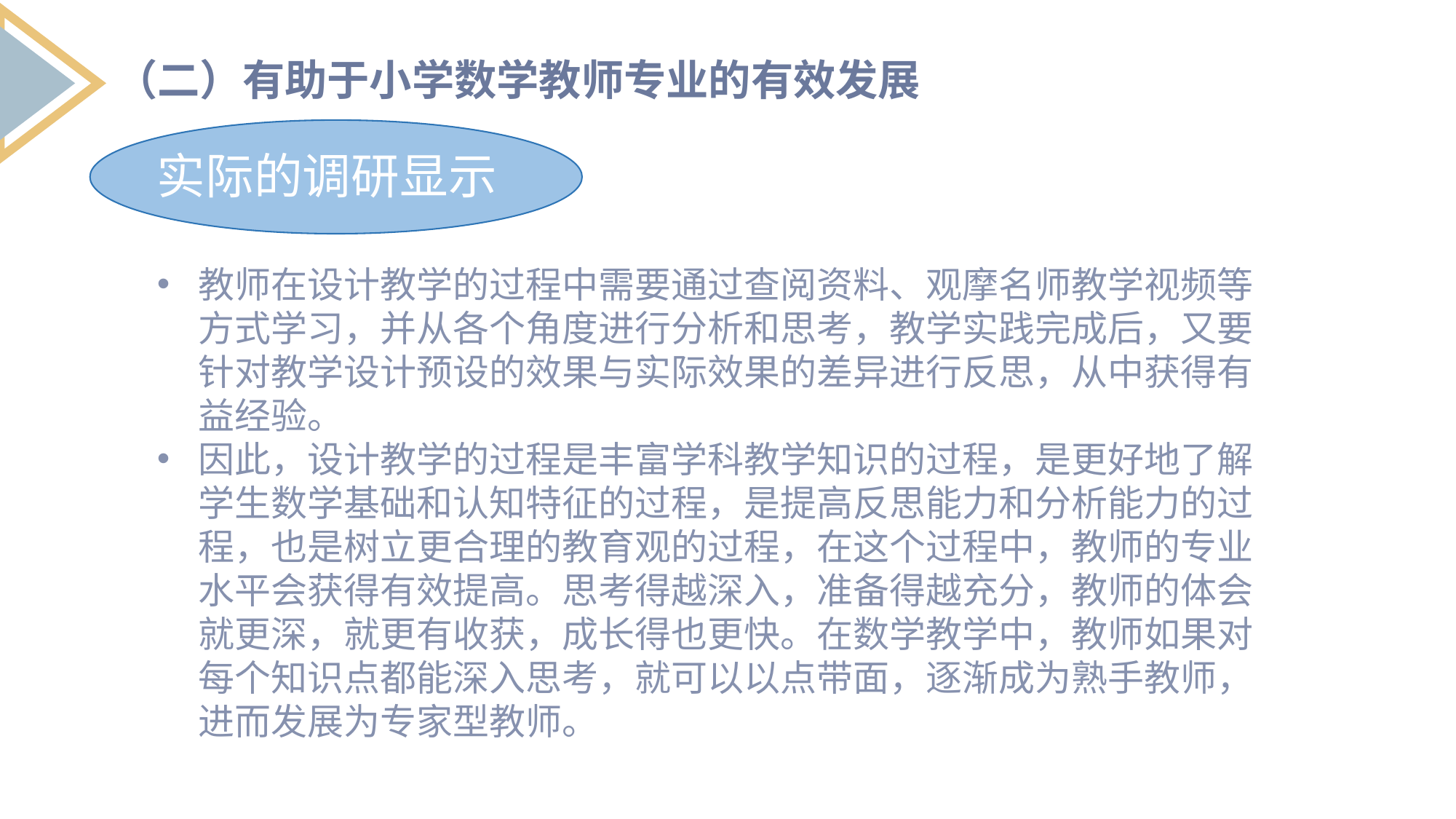

（二）有助于小学数学教师专业的有效发展

实际的调研显示

教师在设计教学的过程中需要通过查阅资料、观摩名师教学视频等方式学习，并从各个角度进行分析和思考，教学实践完成后，又要针对教学设计预设的效果与实际效果的差异进行反思，从中获得有益经验。
因此，设计教学的过程是丰富学科教学知识的过程，是更好地了解学生数学基础和认知特征的过程，是提高反思能力和分析能力的过程，也是树立更合理的教育观的过程，在这个过程中，教师的专业水平会获得有效提高。思考得越深入，准备得越充分，教师的体会就更深，就更有收获，成长得也更快。在数学教学中，教师如果对每个知识点都能深入思考，就可以以点带面，逐渐成为熟手教师，进而发展为专家型教师。